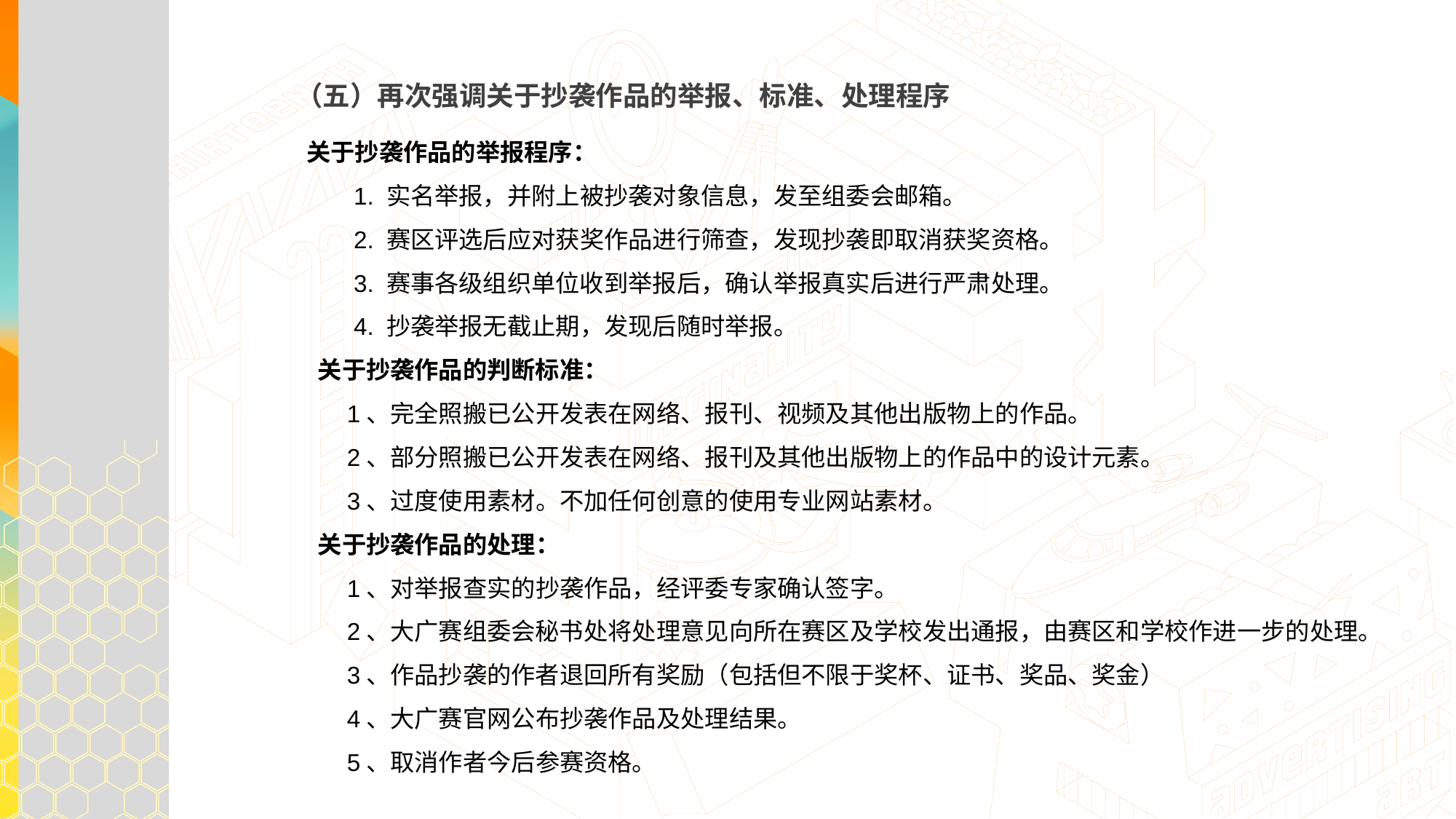

（五）再次强调关于抄袭作品的举报、标准、处理程序
关于抄袭作品的举报程序：
       1. 实名举报，并附上被抄袭对象信息，发至组委会邮箱。
       2. 赛区评选后应对获奖作品进行筛查，发现抄袭即取消获奖资格。
       3. 赛事各级组织单位收到举报后，确认举报真实后进行严肃处理。
       4. 抄袭举报无截止期，发现后随时举报。
 关于抄袭作品的判断标准：
      1、完全照搬已公开发表在网络、报刊、视频及其他出版物上的作品。
      2、部分照搬已公开发表在网络、报刊及其他出版物上的作品中的设计元素。
      3、过度使用素材。不加任何创意的使用专业网站素材。
 关于抄袭作品的处理：
      1、对举报查实的抄袭作品，经评委专家确认签字。
      2、大广赛组委会秘书处将处理意见向所在赛区及学校发出通报，由赛区和学校作进一步的处理。
      3、作品抄袭的作者退回所有奖励（包括但不限于奖杯、证书、奖品、奖金）
      4、大广赛官网公布抄袭作品及处理结果。
      5、取消作者今后参赛资格。